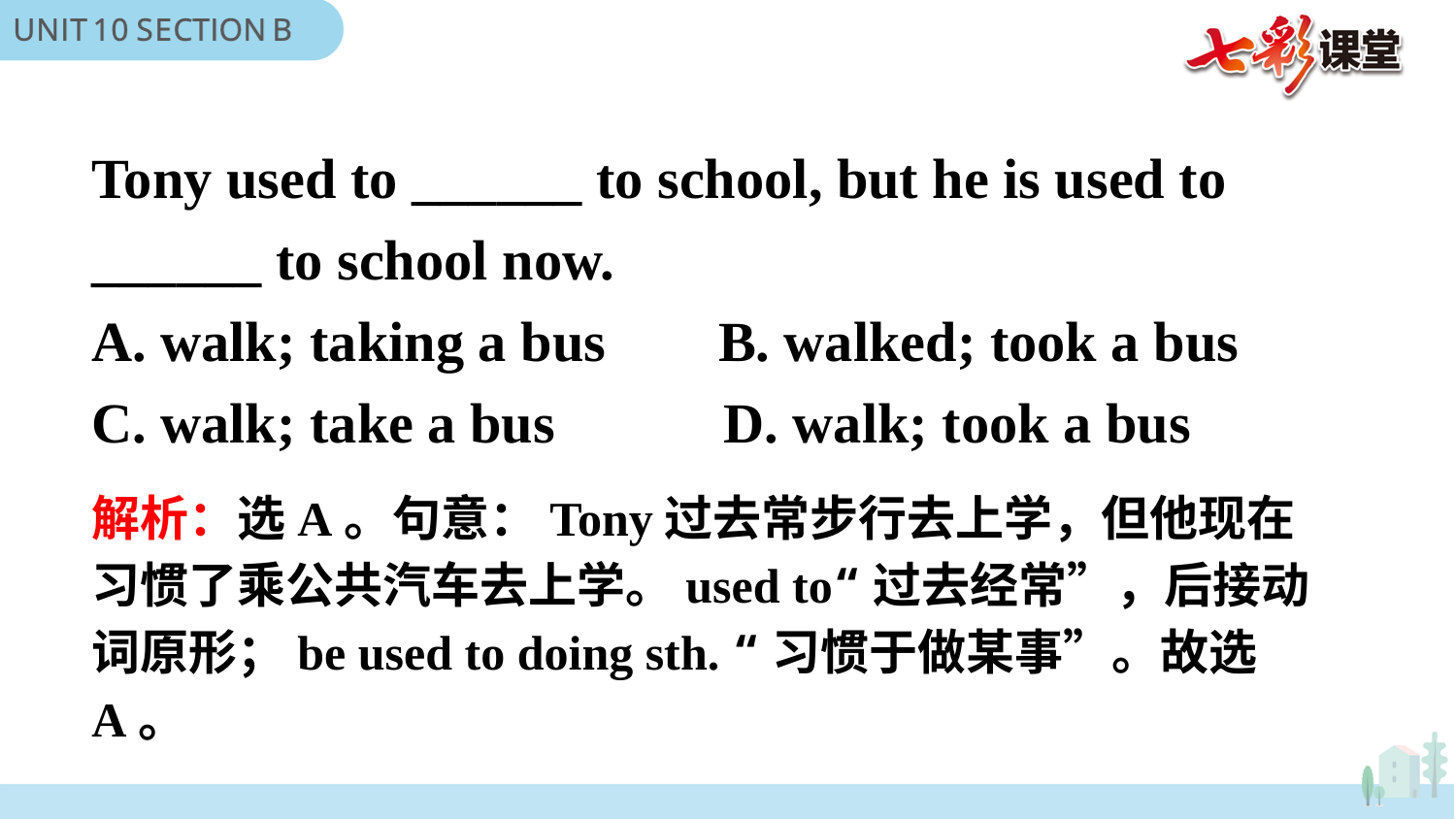

Tony used to ______ to school, but he is used to ______ to school now.
A. walk; taking a bus        B. walked; took a bus
C. walk; take a bus            D. walk; took a bus
解析：选A。句意：Tony过去常步行去上学，但他现在习惯了乘公共汽车去上学。used to“过去经常”，后接动词原形；be used to doing sth. “习惯于做某事”。故选A。